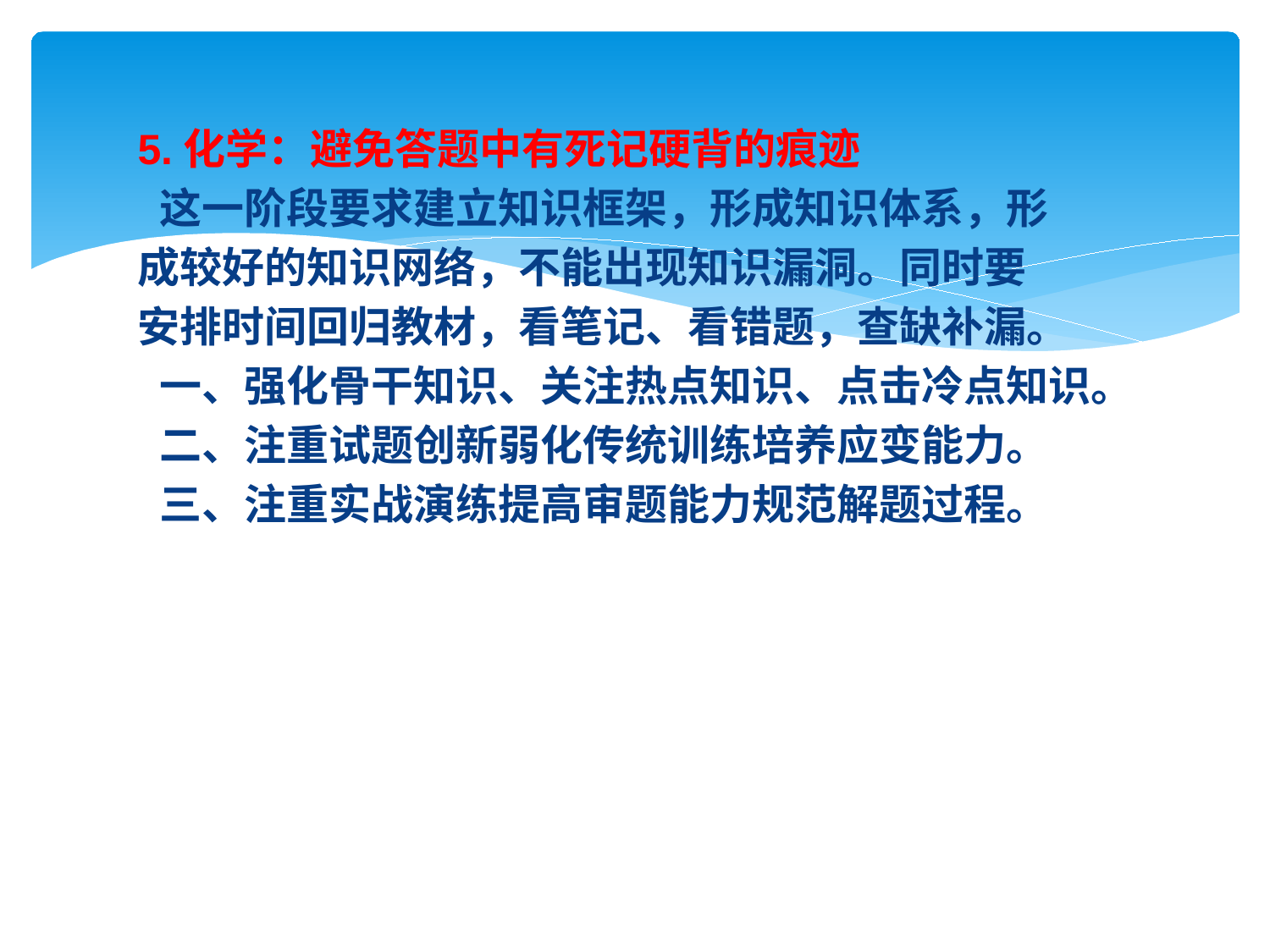

5.化学：避免答题中有死记硬背的痕迹
 这一阶段要求建立知识框架，形成知识体系，形
成较好的知识网络，不能出现知识漏洞。同时要
安排时间回归教材，看笔记、看错题，查缺补漏。
 一、强化骨干知识、关注热点知识、点击冷点知识。
 二、注重试题创新弱化传统训练培养应变能力。
 三、注重实战演练提高审题能力规范解题过程。